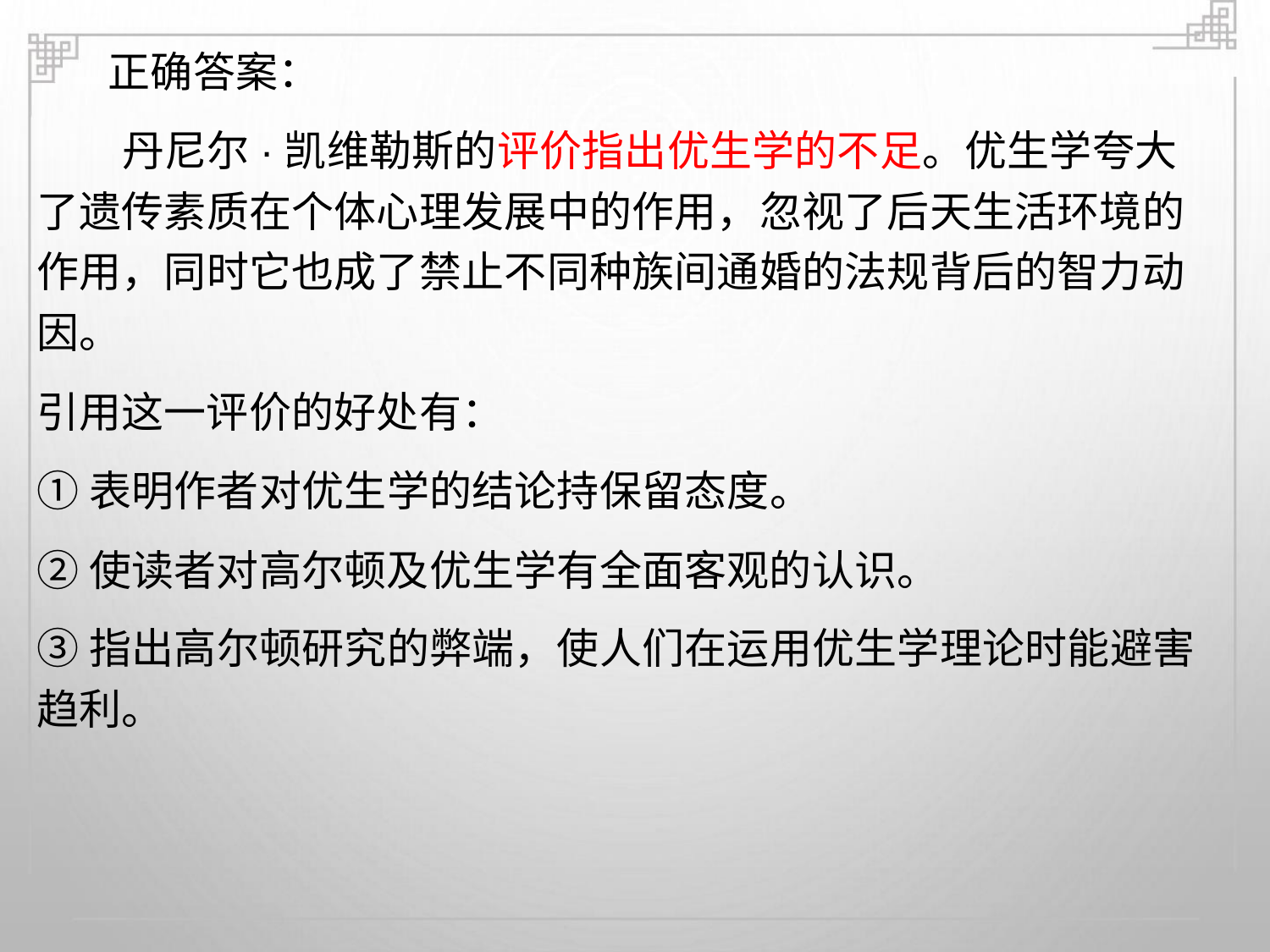

正确答案：
丹尼尔·凯维勒斯的评价指出优生学的不足。优生学夸大
了遗传素质在个体心理发展中的作用，忽视了后天生活环境的
作用，同时它也成了禁止不同种族间通婚的法规背后的智力动
因。
引用这一评价的好处有：
①表明作者对优生学的结论持保留态度。
②使读者对高尔顿及优生学有全面客观的认识。
③指出高尔顿研究的弊端，使人们在运用优生学理论时能避害
趋利。